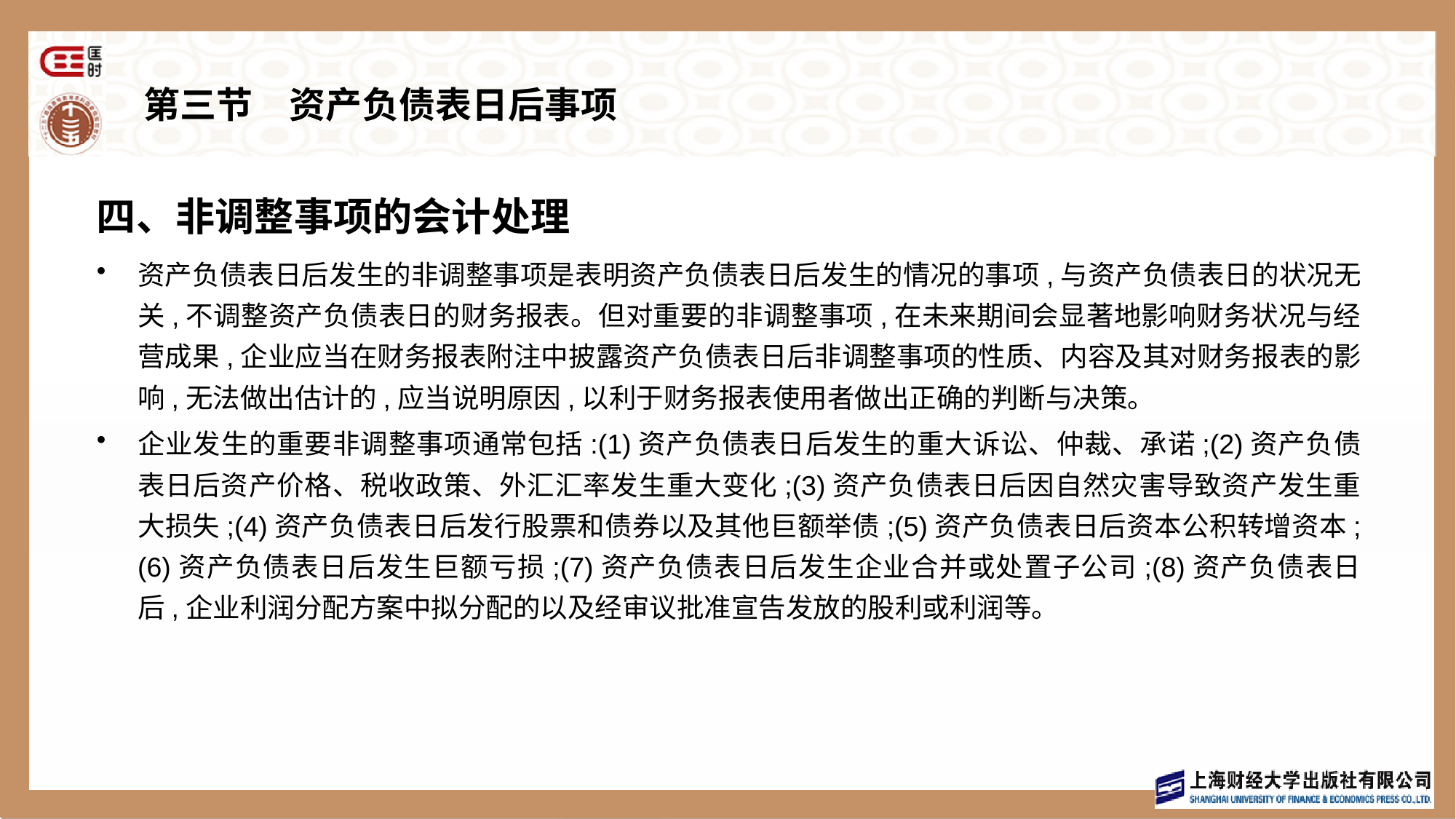

# 第三节　资产负债表日后事项
四、非调整事项的会计处理
资产负债表日后发生的非调整事项是表明资产负债表日后发生的情况的事项,与资产负债表日的状况无关,不调整资产负债表日的财务报表。但对重要的非调整事项,在未来期间会显著地影响财务状况与经营成果,企业应当在财务报表附注中披露资产负债表日后非调整事项的性质、内容及其对财务报表的影响,无法做出估计的,应当说明原因,以利于财务报表使用者做出正确的判断与决策。
企业发生的重要非调整事项通常包括:(1)资产负债表日后发生的重大诉讼、仲裁、承诺;(2)资产负债表日后资产价格、税收政策、外汇汇率发生重大变化;(3)资产负债表日后因自然灾害导致资产发生重大损失;(4)资产负债表日后发行股票和债券以及其他巨额举债;(5)资产负债表日后资本公积转增资本;(6)资产负债表日后发生巨额亏损;(7)资产负债表日后发生企业合并或处置子公司;(8)资产负债表日后,企业利润分配方案中拟分配的以及经审议批准宣告发放的股利或利润等。